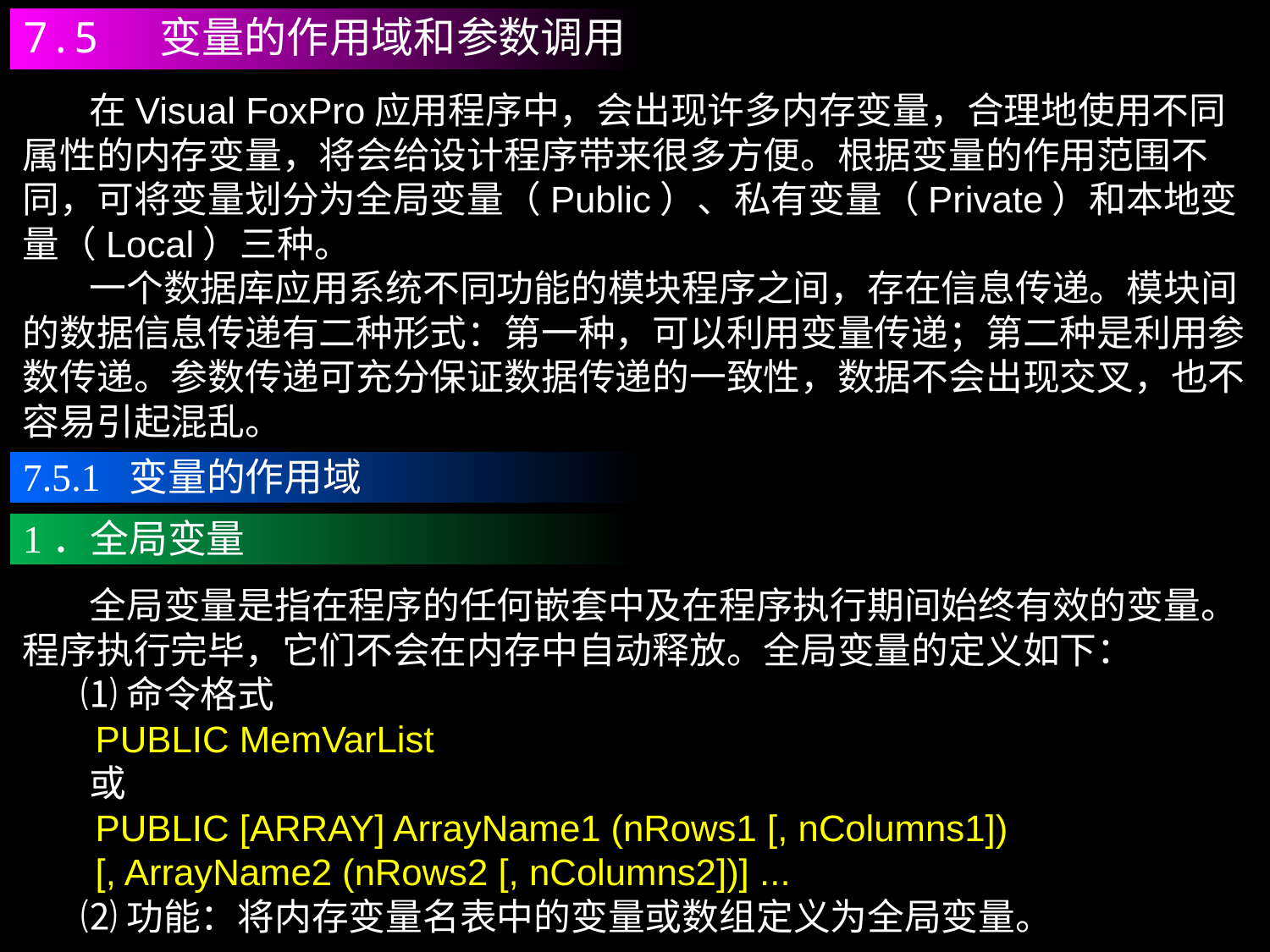

7.5  变量的作用域和参数调用
       在Visual FoxPro应用程序中，会出现许多内存变量，合理地使用不同属性的内存变量，将会给设计程序带来很多方便。根据变量的作用范围不同，可将变量划分为全局变量（Public）、私有变量（Private）和本地变量（Local）三种。
       一个数据库应用系统不同功能的模块程序之间，存在信息传递。模块间的数据信息传递有二种形式：第一种，可以利用变量传递；第二种是利用参数传递。参数传递可充分保证数据传递的一致性，数据不会出现交叉，也不容易引起混乱。
7.5.1  变量的作用域
1．全局变量
       全局变量是指在程序的任何嵌套中及在程序执行期间始终有效的变量。程序执行完毕，它们不会在内存中自动释放。全局变量的定义如下：
       ⑴命令格式
       PUBLIC MemVarList
       或
       PUBLIC [ARRAY] ArrayName1 (nRows1 [, nColumns1])
       [, ArrayName2 (nRows2 [, nColumns2])] ...
       ⑵功能：将内存变量名表中的变量或数组定义为全局变量。